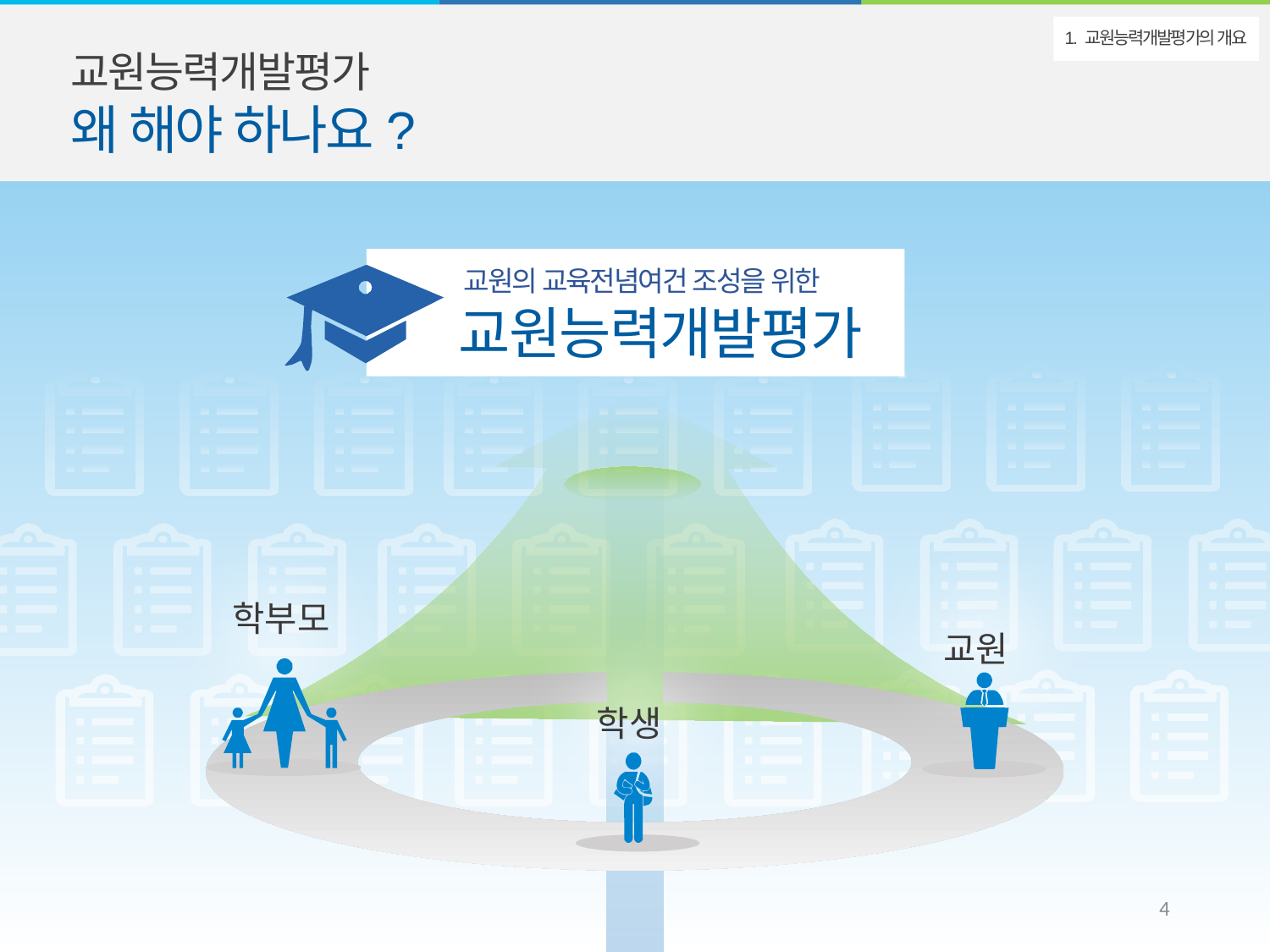

교원능력개발평가
왜 해야 하나요?
1. 교원능력개발평가의 개요

교원의 교육전념여건 조성을 위한
교원능력개발평가

의견 수렴

학부모

교원

학생

4